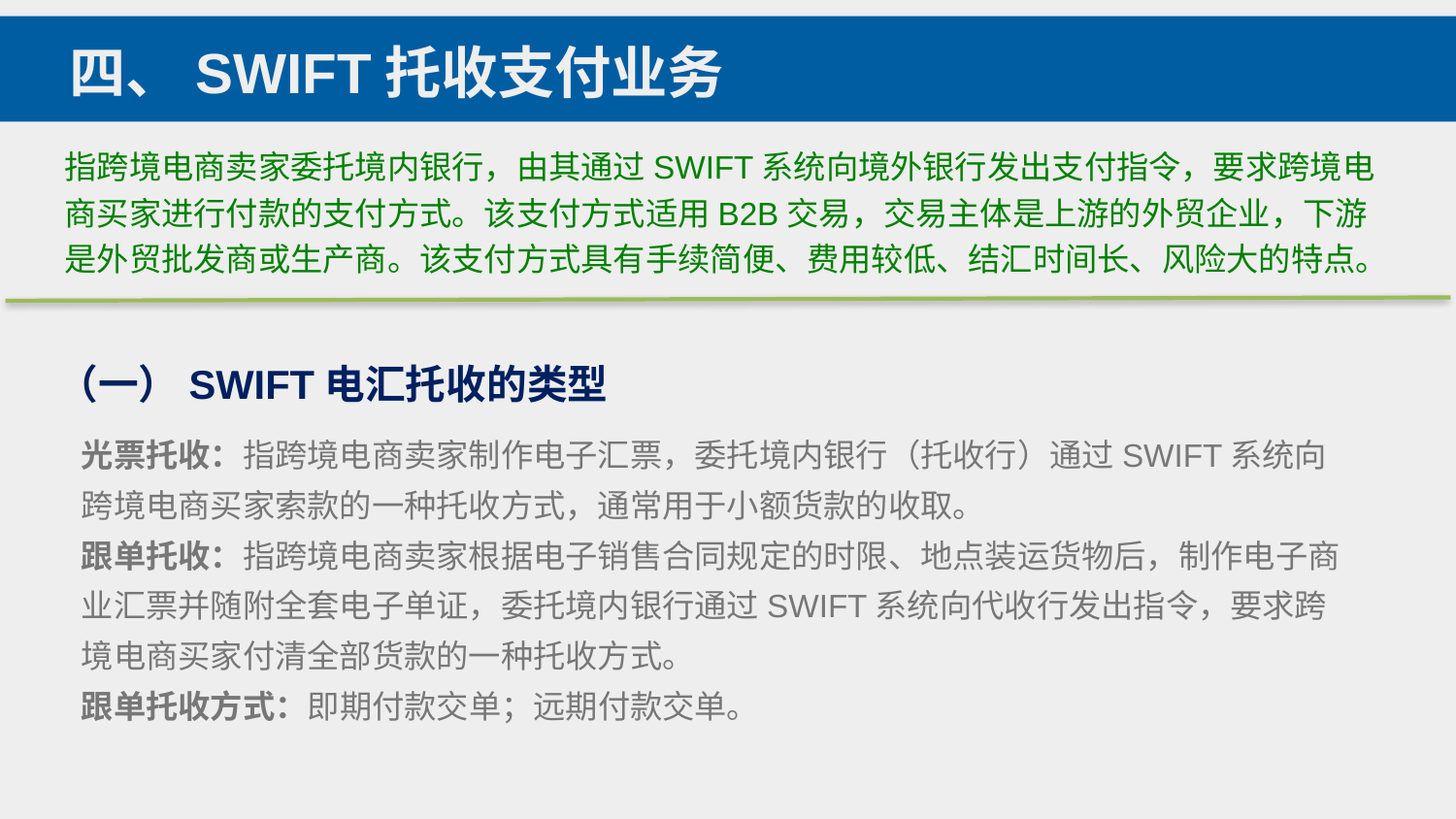

四、SWIFT托收支付业务
指跨境电商卖家委托境内银行，由其通过SWIFT系统向境外银行发出支付指令，要求跨境电商买家进行付款的支付方式。该支付方式适用B2B交易，交易主体是上游的外贸企业，下游是外贸批发商或生产商。该支付方式具有手续简便、费用较低、结汇时间长、风险大的特点。
（一）SWIFT电汇托收的类型
光票托收：指跨境电商卖家制作电子汇票，委托境内银行（托收行）通过SWIFT系统向跨境电商买家索款的一种托收方式，通常用于小额货款的收取。
跟单托收：指跨境电商卖家根据电子销售合同规定的时限、地点装运货物后，制作电子商业汇票并随附全套电子单证，委托境内银行通过SWIFT系统向代收行发出指令，要求跨境电商买家付清全部货款的一种托收方式。
跟单托收方式：即期付款交单；远期付款交单。